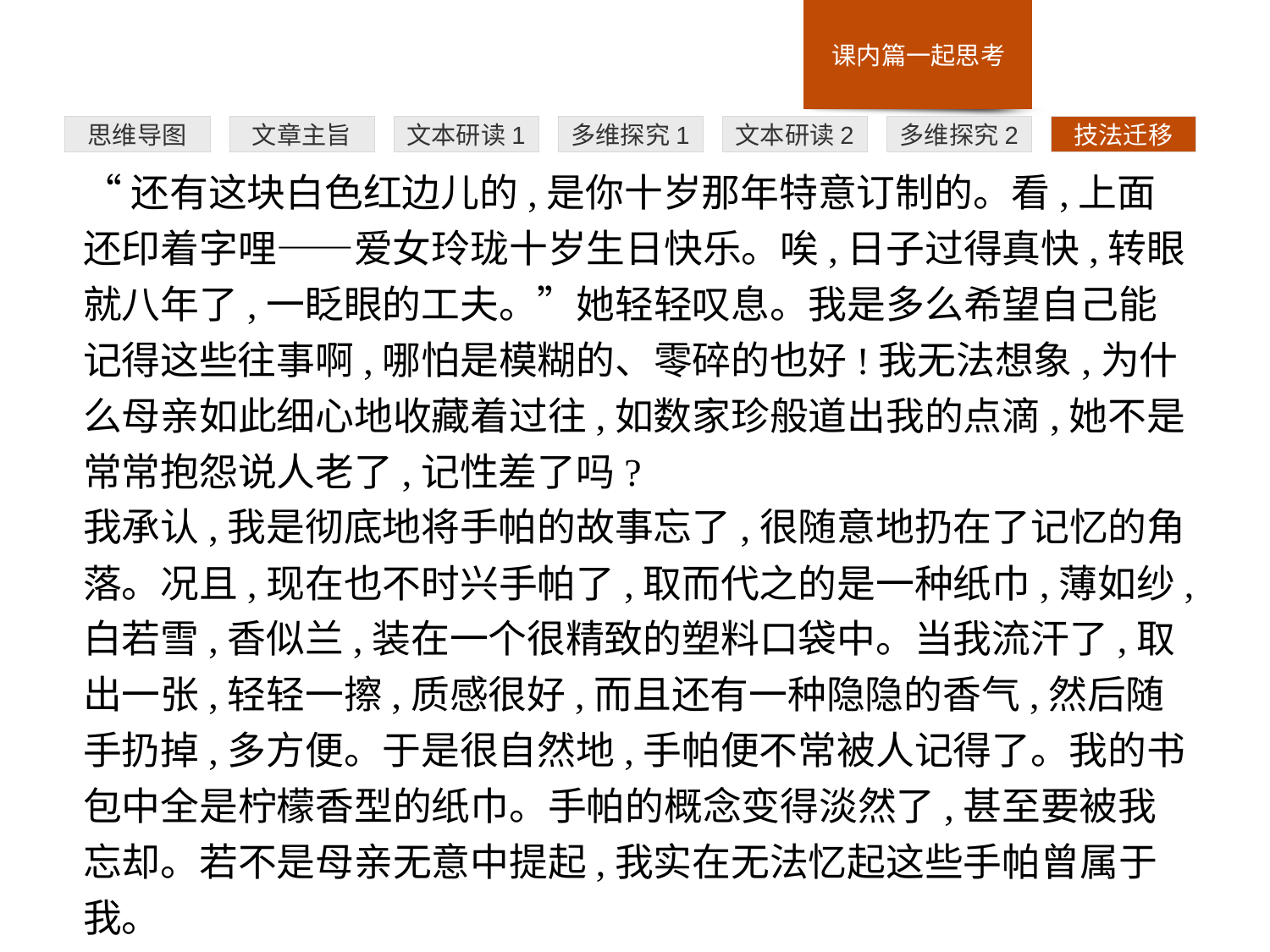

多维探究1
思维导图
文章主旨
文本研读1
文本研读2
多维探究2
技法迁移
“还有这块白色红边儿的,是你十岁那年特意订制的。看,上面还印着字哩——爱女玲珑十岁生日快乐。唉,日子过得真快,转眼就八年了,一眨眼的工夫。”她轻轻叹息。我是多么希望自己能记得这些往事啊,哪怕是模糊的、零碎的也好!我无法想象,为什么母亲如此细心地收藏着过往,如数家珍般道出我的点滴,她不是常常抱怨说人老了,记性差了吗?
我承认,我是彻底地将手帕的故事忘了,很随意地扔在了记忆的角落。况且,现在也不时兴手帕了,取而代之的是一种纸巾,薄如纱,白若雪,香似兰,装在一个很精致的塑料口袋中。当我流汗了,取出一张,轻轻一擦,质感很好,而且还有一种隐隐的香气,然后随手扔掉,多方便。于是很自然地,手帕便不常被人记得了。我的书包中全是柠檬香型的纸巾。手帕的概念变得淡然了,甚至要被我忘却。若不是母亲无意中提起,我实在无法忆起这些手帕曾属于我。